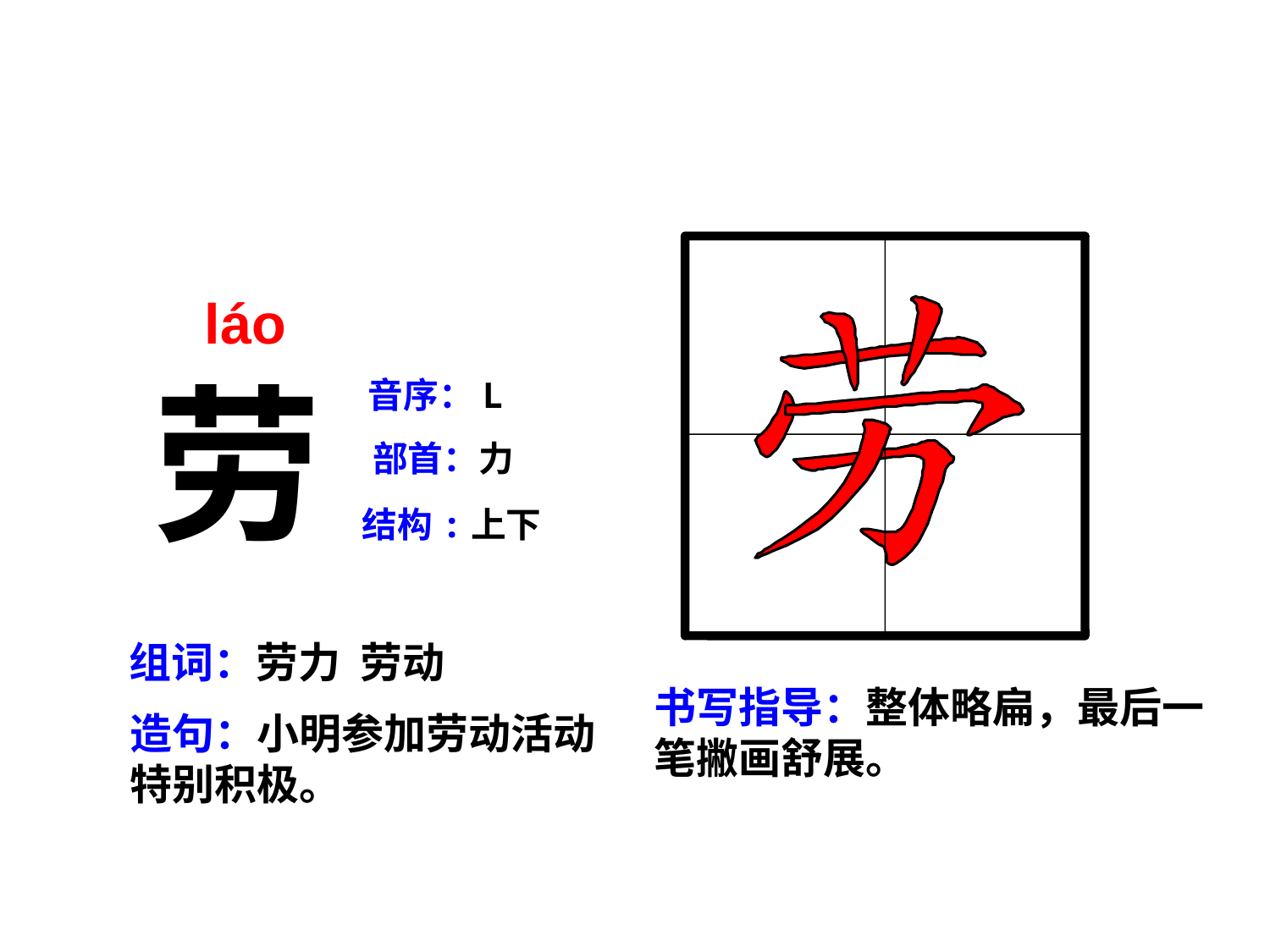

láo

劳
音序：L

部首：力

结构:上下
组词：劳力  劳动
书写指导：整体略扁，最后一笔撇画舒展。

造句：小明参加劳动活动特别积极。